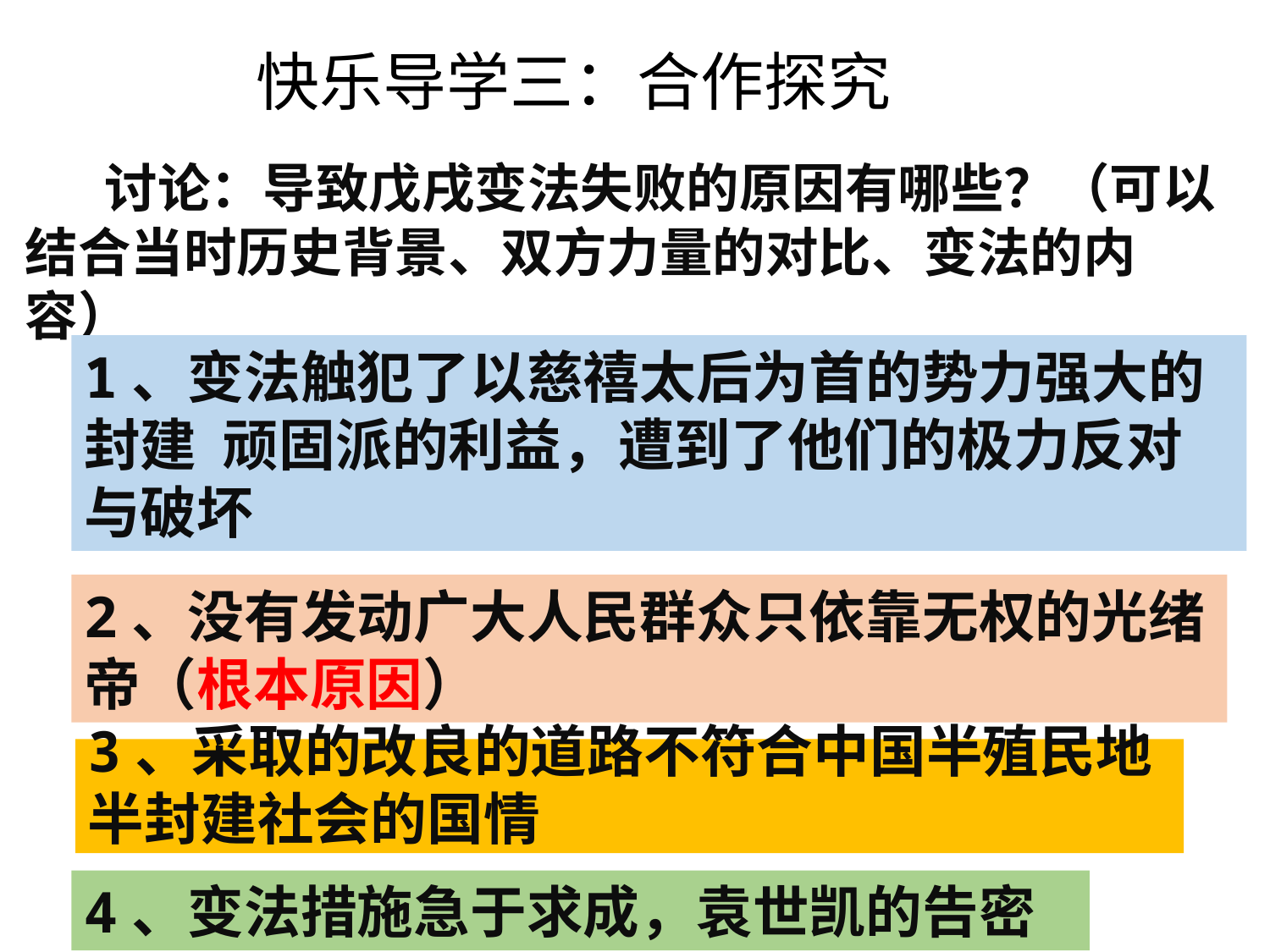

快乐导学三：合作探究
     讨论：导致戊戌变法失败的原因有哪些？（可以结合当时历史背景、双方力量的对比、变法的内容）
1、变法触犯了以慈禧太后为首的势力强大的封建  顽固派的利益，遭到了他们的极力反对与破坏
2、没有发动广大人民群众只依靠无权的光绪帝（根本原因）

3、采取的改良的道路不符合中国半殖民地

半封建社会的国情
4、变法措施急于求成，袁世凯的告密